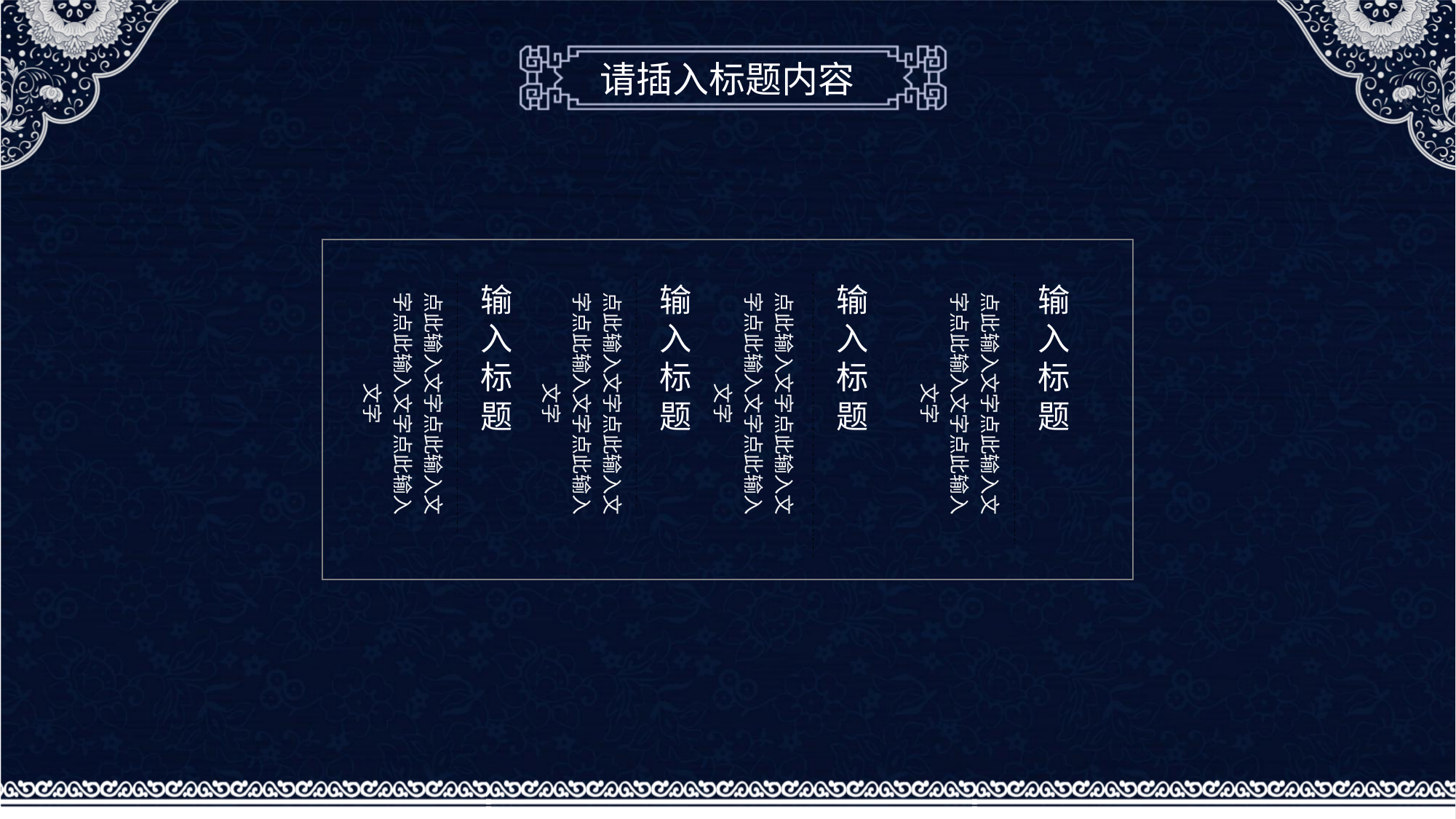

请插入标题内容

输入标题
输入标题
输入标题
输入标题
点此输入文字点此输入文字点此输入文字点此输入文字

点此输入文字点此输入文字点此输入文字点此输入文字

点此输入文字点此输入文字点此输入文字点此输入文字

点此输入文字点此输入文字点此输入文字点此输入文字